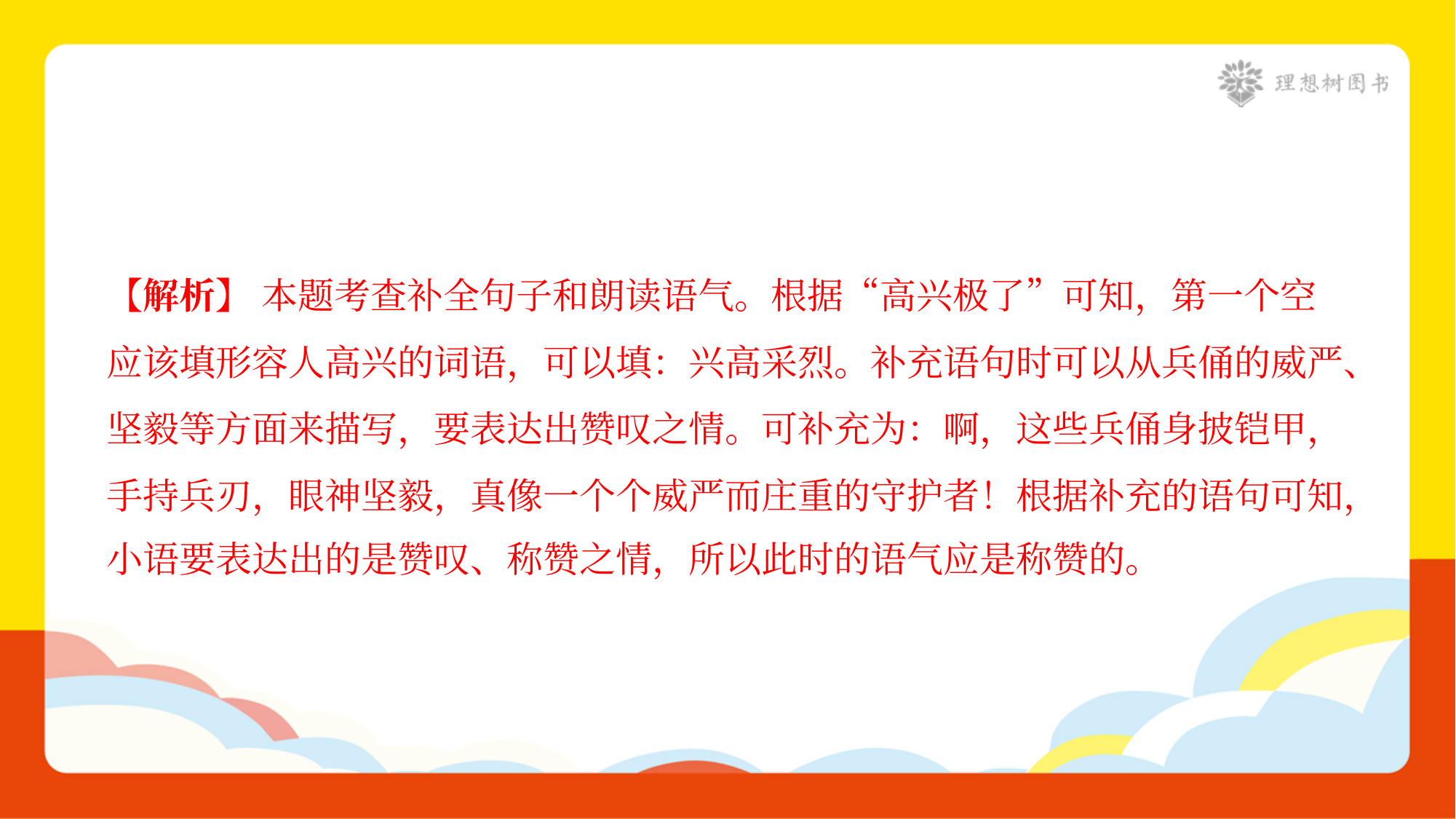

【解析】 本题考查补全句子和朗读语气。根据“高兴极了”可知，第一个空
应该填形容人高兴的词语，可以填：兴高采烈。补充语句时可以从兵俑的威严、
坚毅等方面来描写，要表达出赞叹之情。可补充为：啊，这些兵俑身披铠甲，
手持兵刃，眼神坚毅，真像一个个威严而庄重的守护者！根据补充的语句可知，
小语要表达出的是赞叹、称赞之情，所以此时的语气应是称赞的。